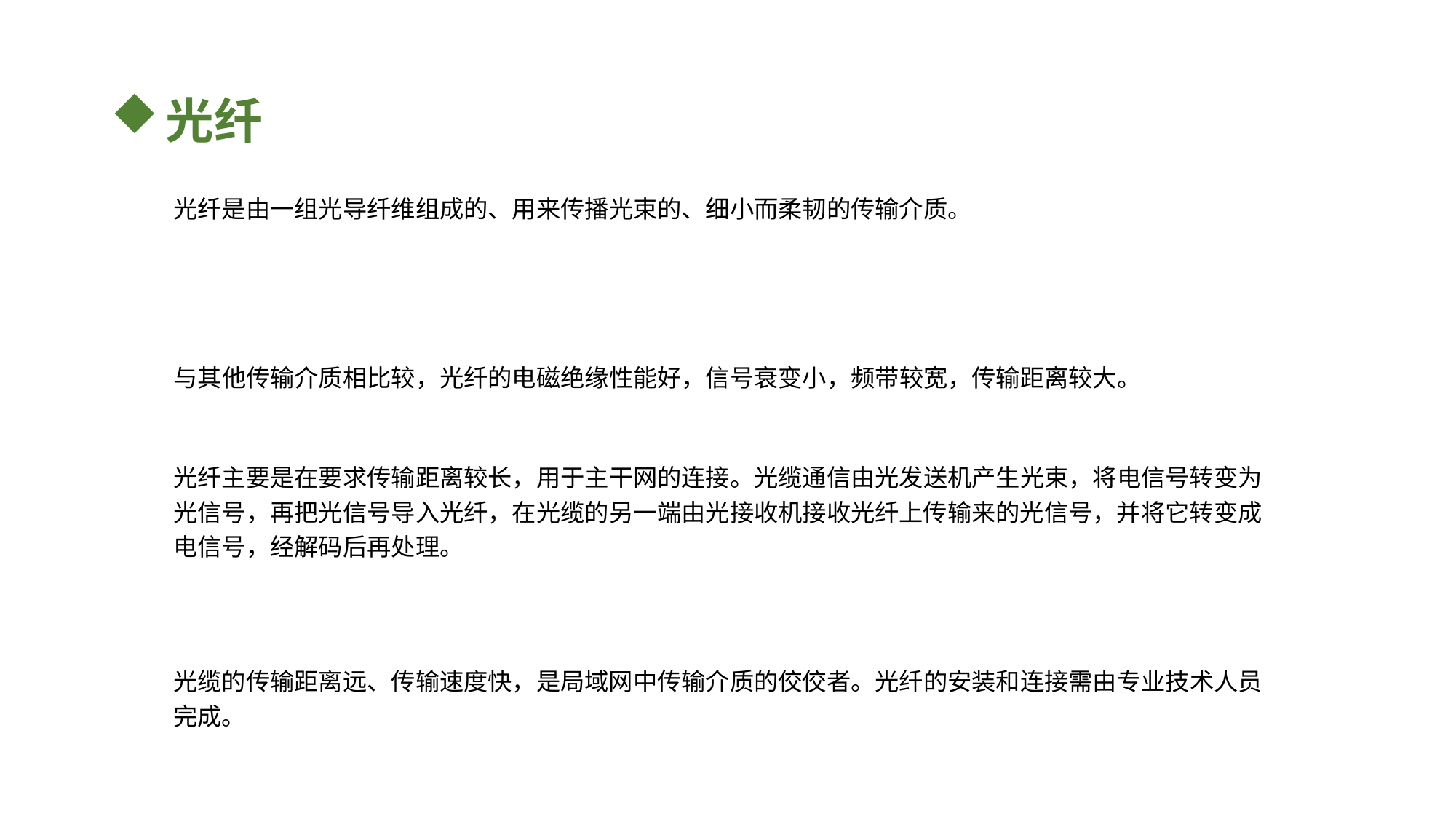

# 光纤
光纤是由一组光导纤维组成的、用来传播光束的、细小而柔韧的传输介质。
与其他传输介质相比较，光纤的电磁绝缘性能好，信号衰变小，频带较宽，传输距离较大。
光纤主要是在要求传输距离较长，用于主干网的连接。光缆通信由光发送机产生光束，将电信号转变为光信号，再把光信号导入光纤，在光缆的另一端由光接收机接收光纤上传输来的光信号，并将它转变成电信号，经解码后再处理。
光缆的传输距离远、传输速度快，是局域网中传输介质的佼佼者。光纤的安装和连接需由专业技术人员完成。